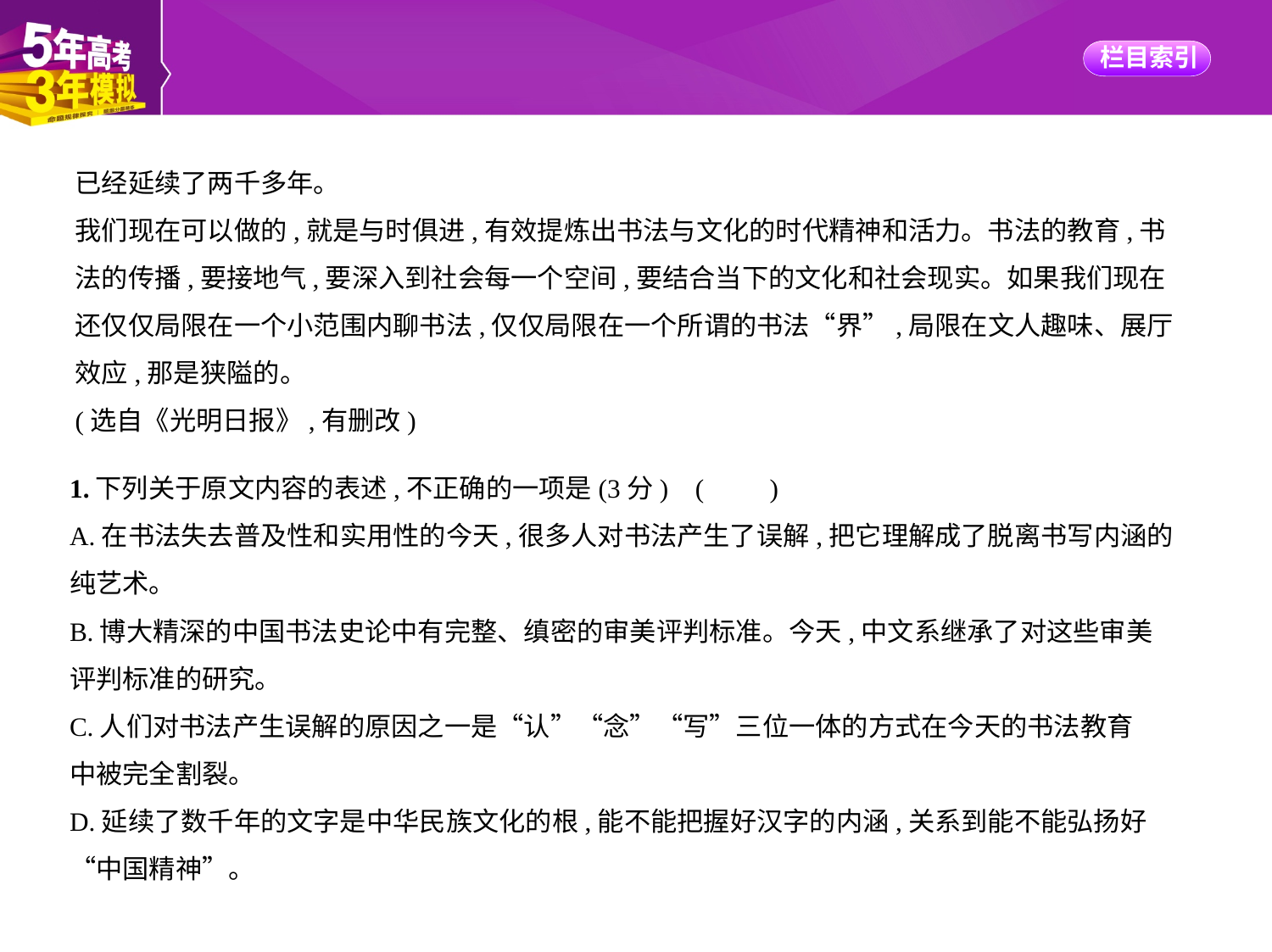

已经延续了两千多年。
我们现在可以做的,就是与时俱进,有效提炼出书法与文化的时代精神和活力。书法的教育,书
法的传播,要接地气,要深入到社会每一个空间,要结合当下的文化和社会现实。如果我们现在
还仅仅局限在一个小范围内聊书法,仅仅局限在一个所谓的书法“界”,局限在文人趣味、展厅
效应,那是狭隘的。
(选自《光明日报》,有删改)
1.下列关于原文内容的表述,不正确的一项是(3分) (　　)
A.在书法失去普及性和实用性的今天,很多人对书法产生了误解,把它理解成了脱离书写内涵的
纯艺术。
B.博大精深的中国书法史论中有完整、缜密的审美评判标准。今天,中文系继承了对这些审美
评判标准的研究。
C.人们对书法产生误解的原因之一是“认”“念”“写”三位一体的方式在今天的书法教育
中被完全割裂。
D.延续了数千年的文字是中华民族文化的根,能不能把握好汉字的内涵,关系到能不能弘扬好
“中国精神”。